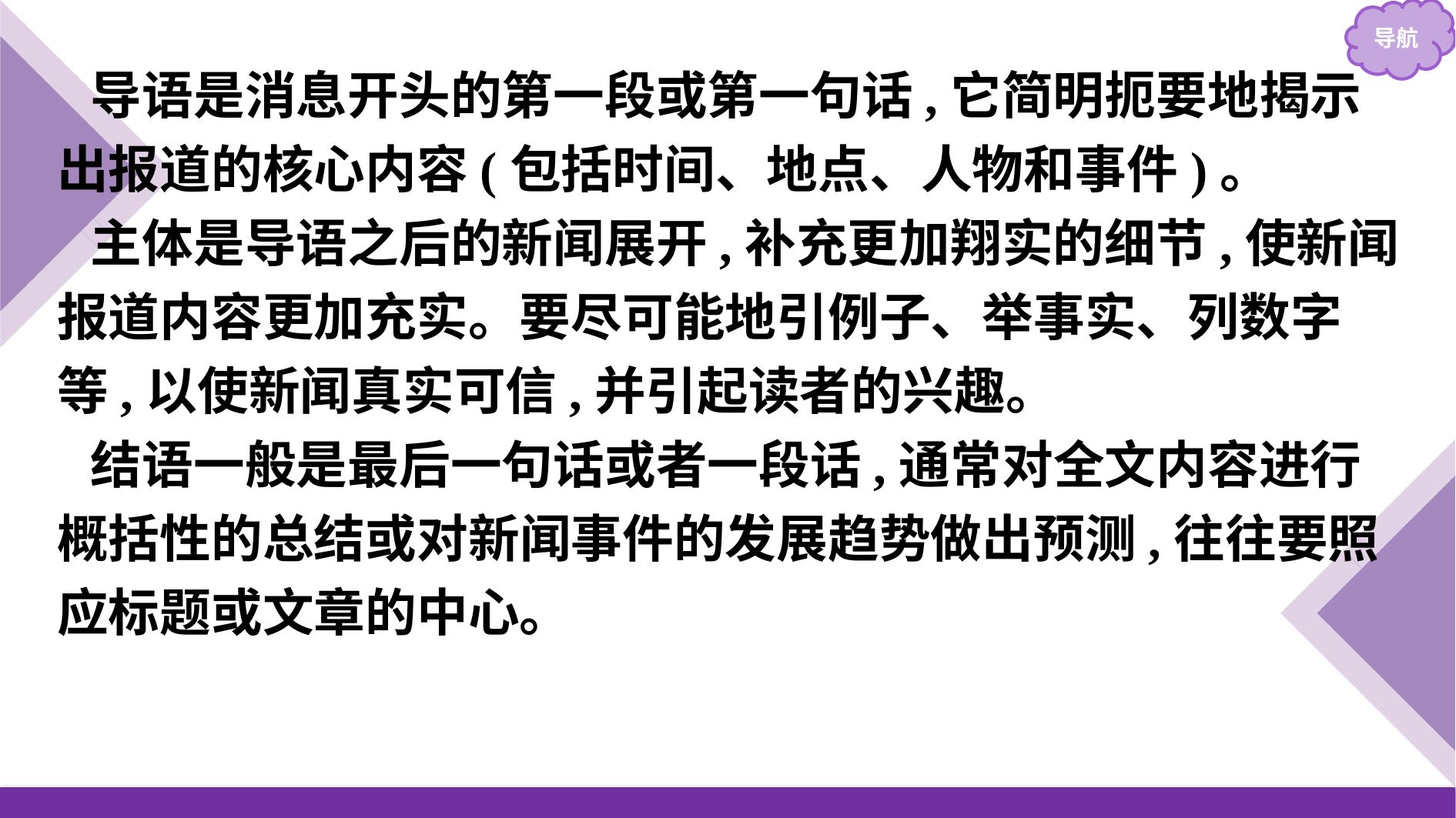

导语是消息开头的第一段或第一句话,它简明扼要地揭示出报道的核心内容(包括时间、地点、人物和事件)。
主体是导语之后的新闻展开,补充更加翔实的细节,使新闻报道内容更加充实。要尽可能地引例子、举事实、列数字等,以使新闻真实可信,并引起读者的兴趣。
结语一般是最后一句话或者一段话,通常对全文内容进行概括性的总结或对新闻事件的发展趋势做出预测,往往要照应标题或文章的中心。